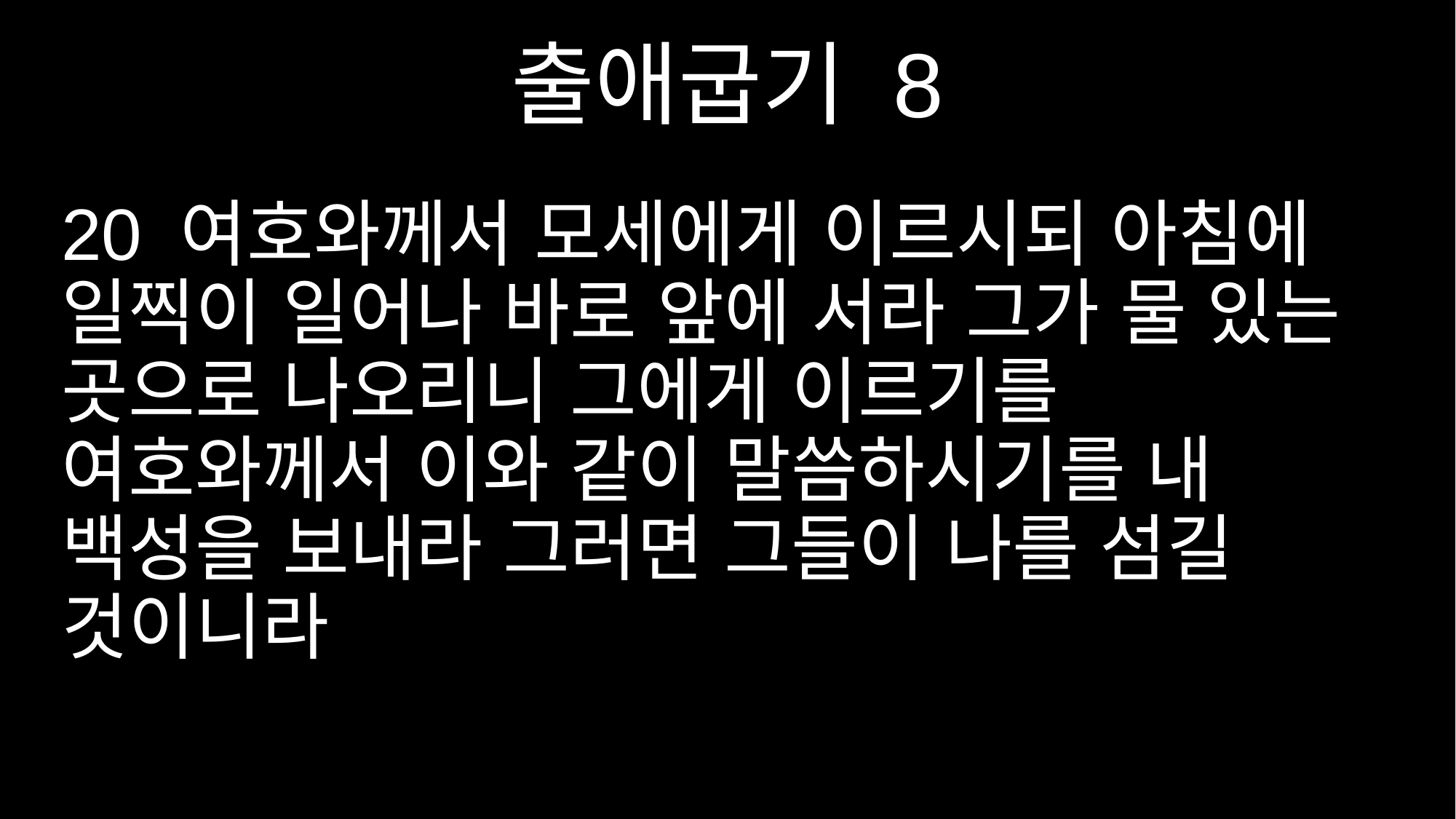

출애굽기 8
20 여호와께서 모세에게 이르시되 아침에 일찍이 일어나 바로 앞에 서라 그가 물 있는 곳으로 나오리니 그에게 이르기를 여호와께서 이와 같이 말씀하시기를 내 백성을 보내라 그러면 그들이 나를 섬길 것이니라